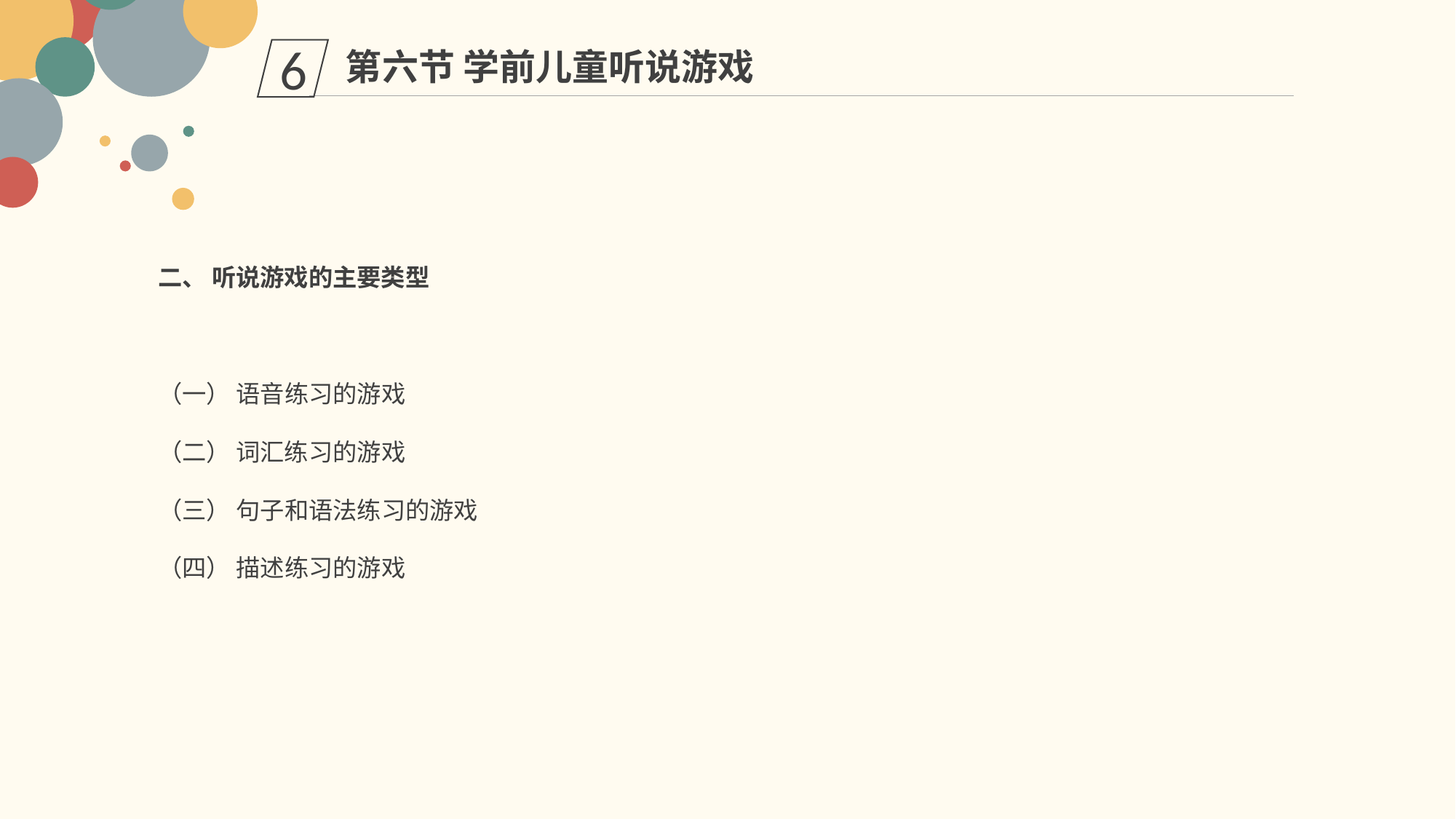

第六节 学前儿童听说游戏
6
二、 听说游戏的主要类型

（一） 语音练习的游戏
（二） 词汇练习的游戏
（三） 句子和语法练习的游戏
（四） 描述练习的游戏